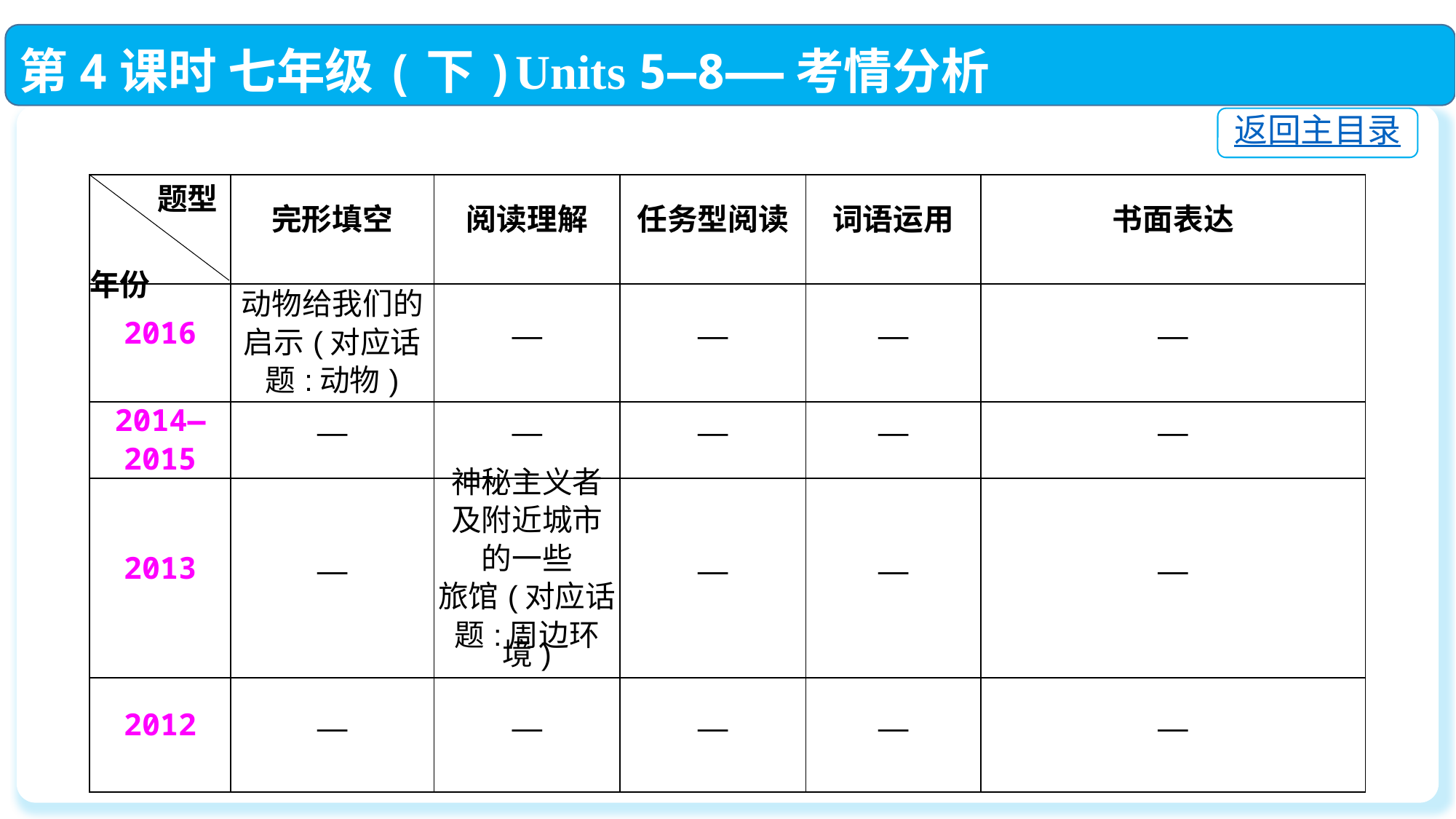

第4课时 七年级(下)Units 5—8——考情分析

返回主目录
| 题型 年份 | 完形填空 | 阅读理解 | 任务型阅读 | 词语运用 | 书面表达 |
| --- | --- | --- | --- | --- | --- |
| 2016 | 动物给我们的 启示(对应话 题:动物) | — | — | — | — |
| 2014— 2015 | — | — | — | — | — |
| 2013 | — | 神秘主义者 及附近城市 的一些 旅馆(对应话 题:周边环境) | — | — | — |
| 2012 | — | — | — | — | — |